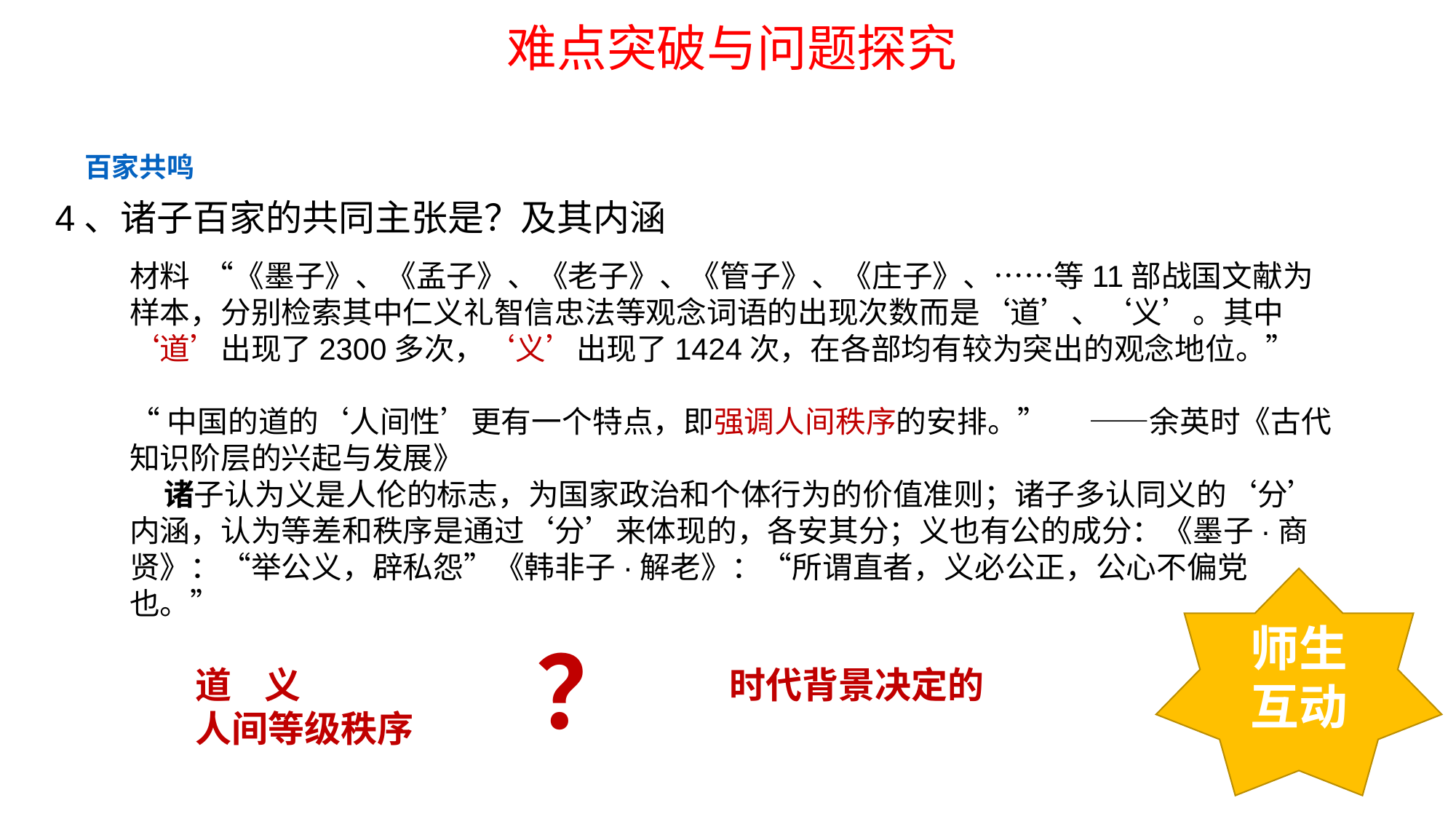

难点突破与问题探究
百家共鸣
4、诸子百家的共同主张是？及其内涵
材料  “《墨子》、《孟子》、《老子》、《管子》、《庄子》、……等11部战国文献为样本，分别检索其中仁义礼智信忠法等观念词语的出现次数而是‘道’、‘义’。其中‘道’出现了2300多次，‘义’出现了1424次，在各部均有较为突出的观念地位。”

“中国的道的‘人间性’更有一个特点，即强调人间秩序的安排。”      ——余英时《古代知识阶层的兴起与发展》
    诸子认为义是人伦的标志，为国家政治和个体行为的价值准则；诸子多认同义的‘分’内涵，认为等差和秩序是通过‘分’来体现的，各安其分；义也有公的成分：《墨子·商贤》：“举公义，辟私怨”《韩非子·解老》：“所谓直者，义必公正，公心不偏党也。”

师生互动
？
道    义
人间等级秩序
时代背景决定的